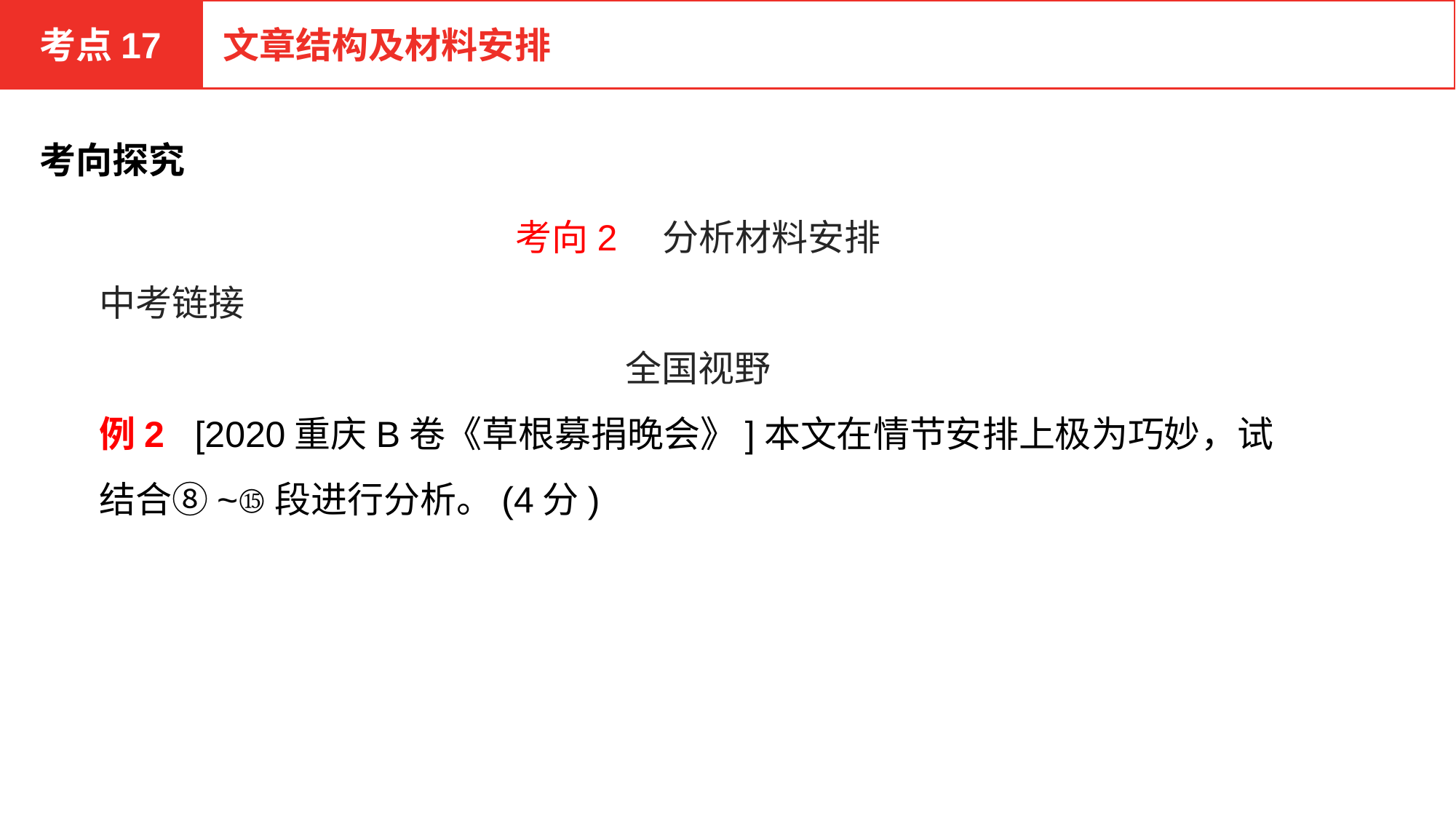

考点17
文章结构及材料安排
考向探究
考向2　分析材料安排
中考链接
全国视野
例2   [2020重庆B卷《草根募捐晚会》]本文在情节安排上极为巧妙，试结合⑧~⑮段进行分析。(4分)